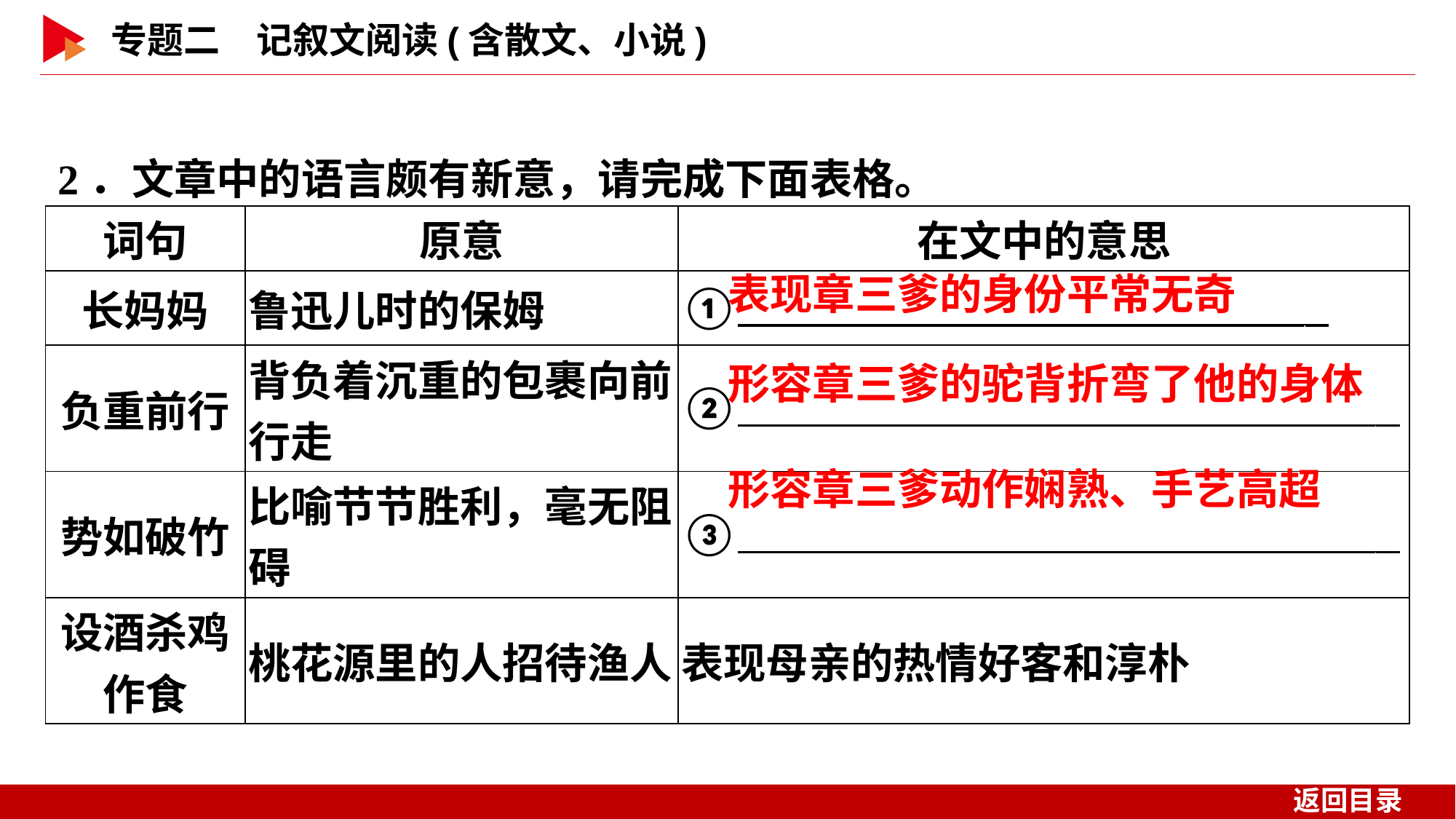

2．文章中的语言颇有新意，请完成下面表格。
| 词句 | 原意 | 在文中的意思 |
| --- | --- | --- |
| 长妈妈 | 鲁迅儿时的保姆 | ① \_ |
| 负重前行 | 背负着沉重的包裹向前行走 | ② \_ |
| 势如破竹 | 比喻节节胜利，毫无阻碍 | ③ \_ |
| 设酒杀鸡 作食 | 桃花源里的人招待渔人 | 表现母亲的热情好客和淳朴 |
表现章三爹的身份平常无奇
形容章三爹的驼背折弯了他的身体
形容章三爹动作娴熟、手艺高超